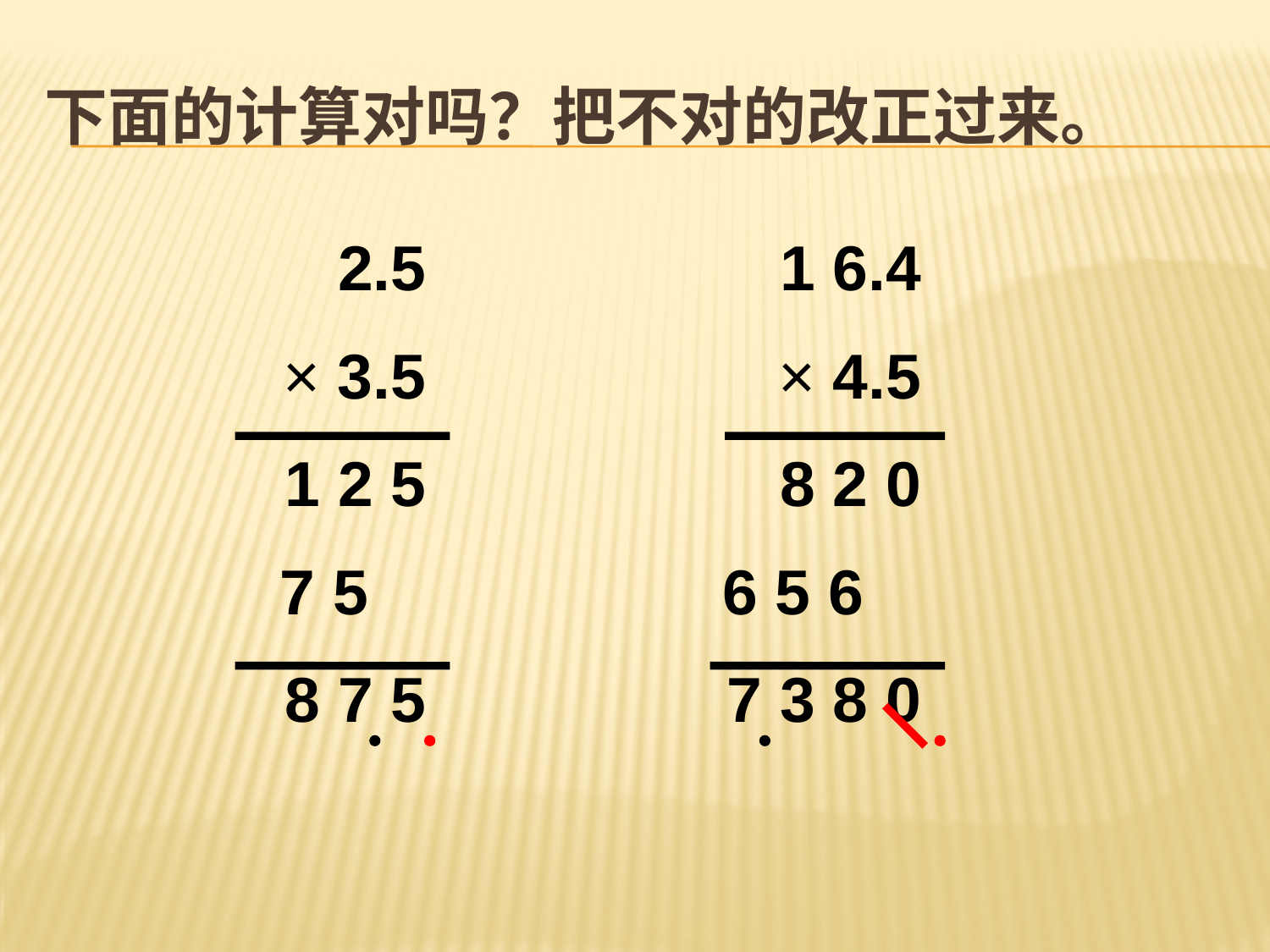

# 下面的计算对吗？把不对的改正过来。
2.5
× 3.5
1 2 5
   7 5
8 7 5
1 6.4
× 4.5
8 2 0
6 5 6
7 3 8 0